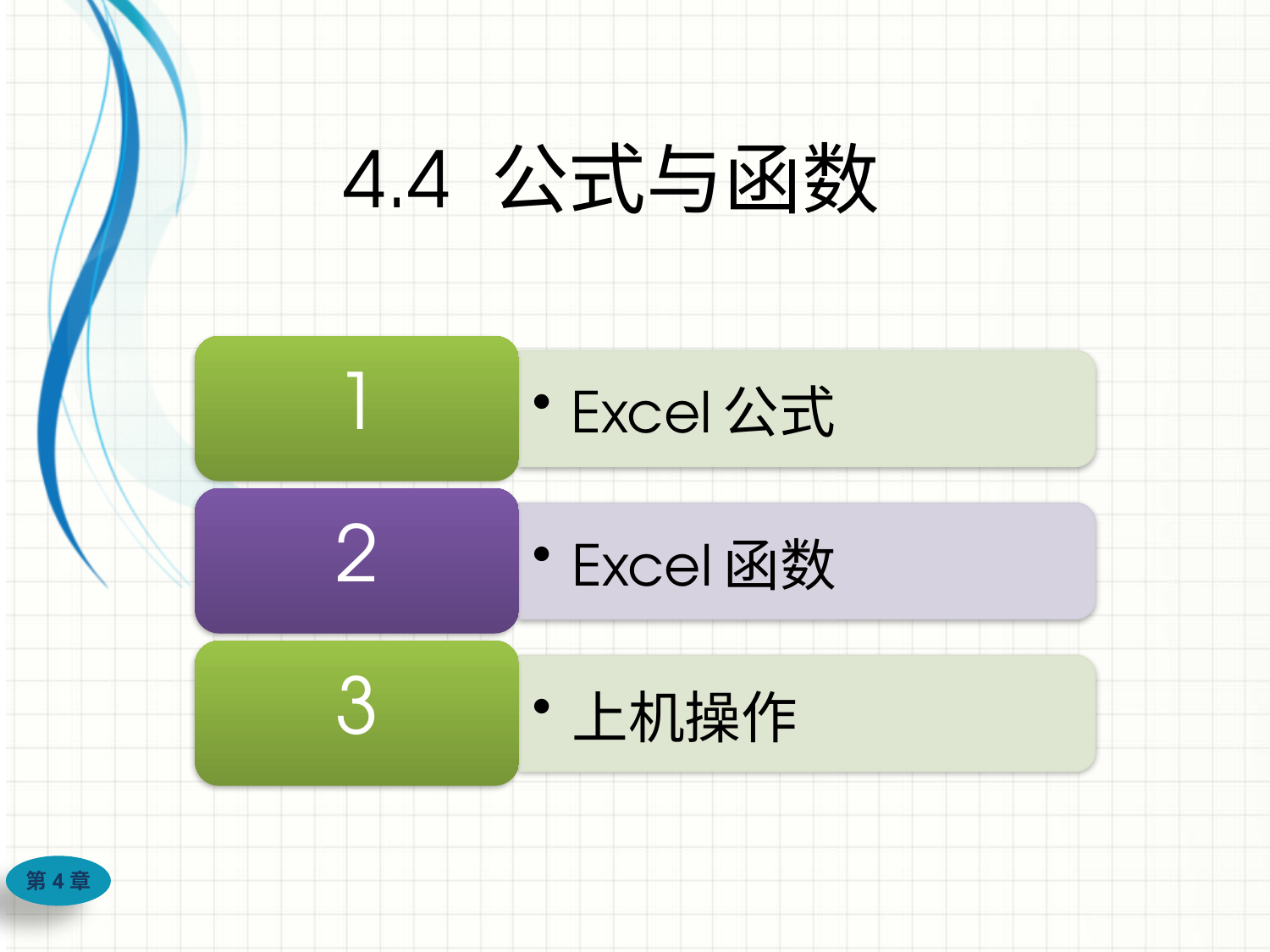

4.4 公式与函数
1
2
Excel函数
3
上机操作
Excel公式